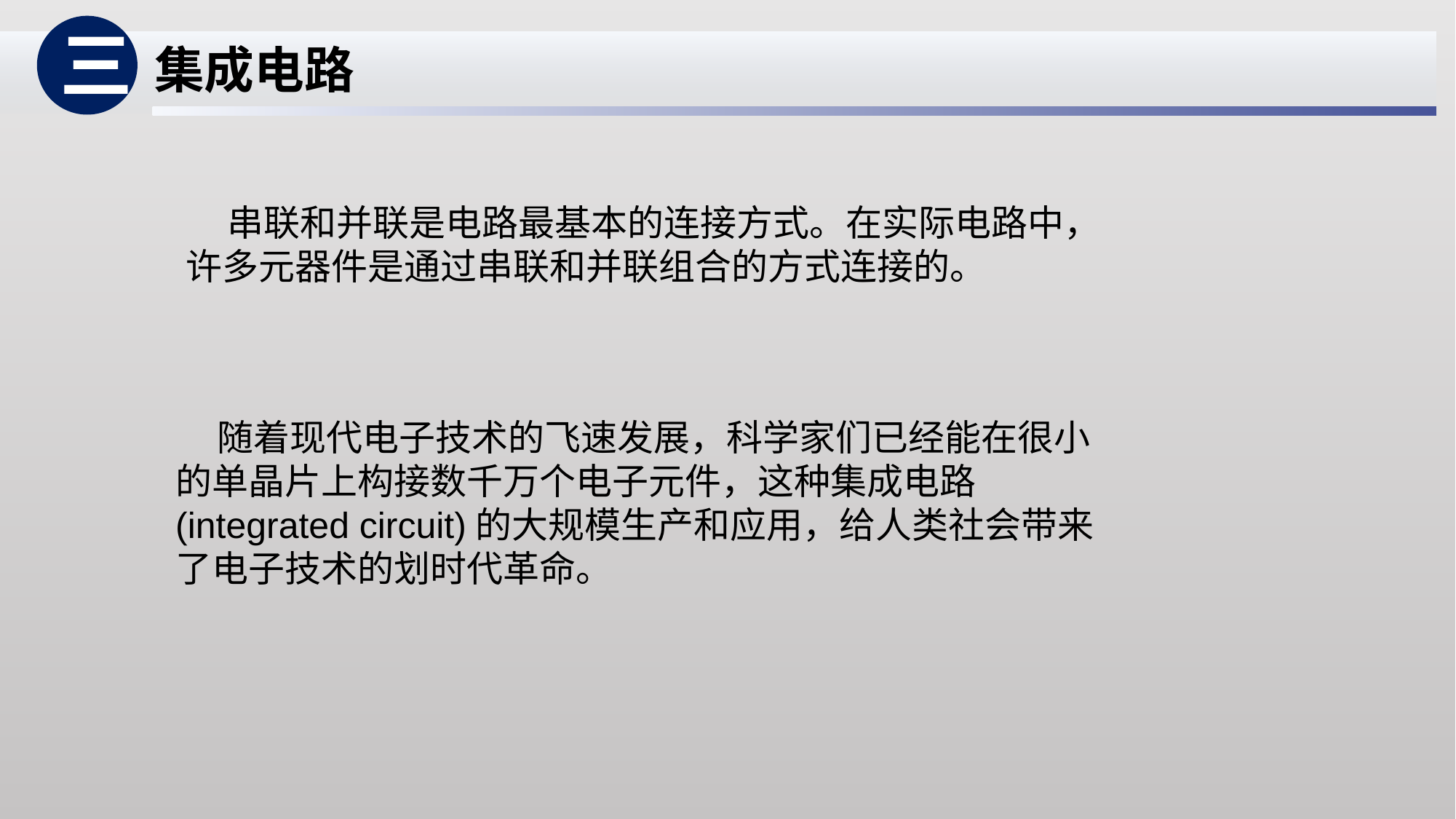

三

集成电路

    串联和并联是电路最基本的连接方式。在实际电路中，许多元器件是通过串联和并联组合的方式连接的。

    随着现代电子技术的飞速发展，科学家们已经能在很小的单晶片上构接数千万个电子元件，这种集成电路(integrated circuit)的大规模生产和应用，给人类社会带来了电子技术的划时代革命。